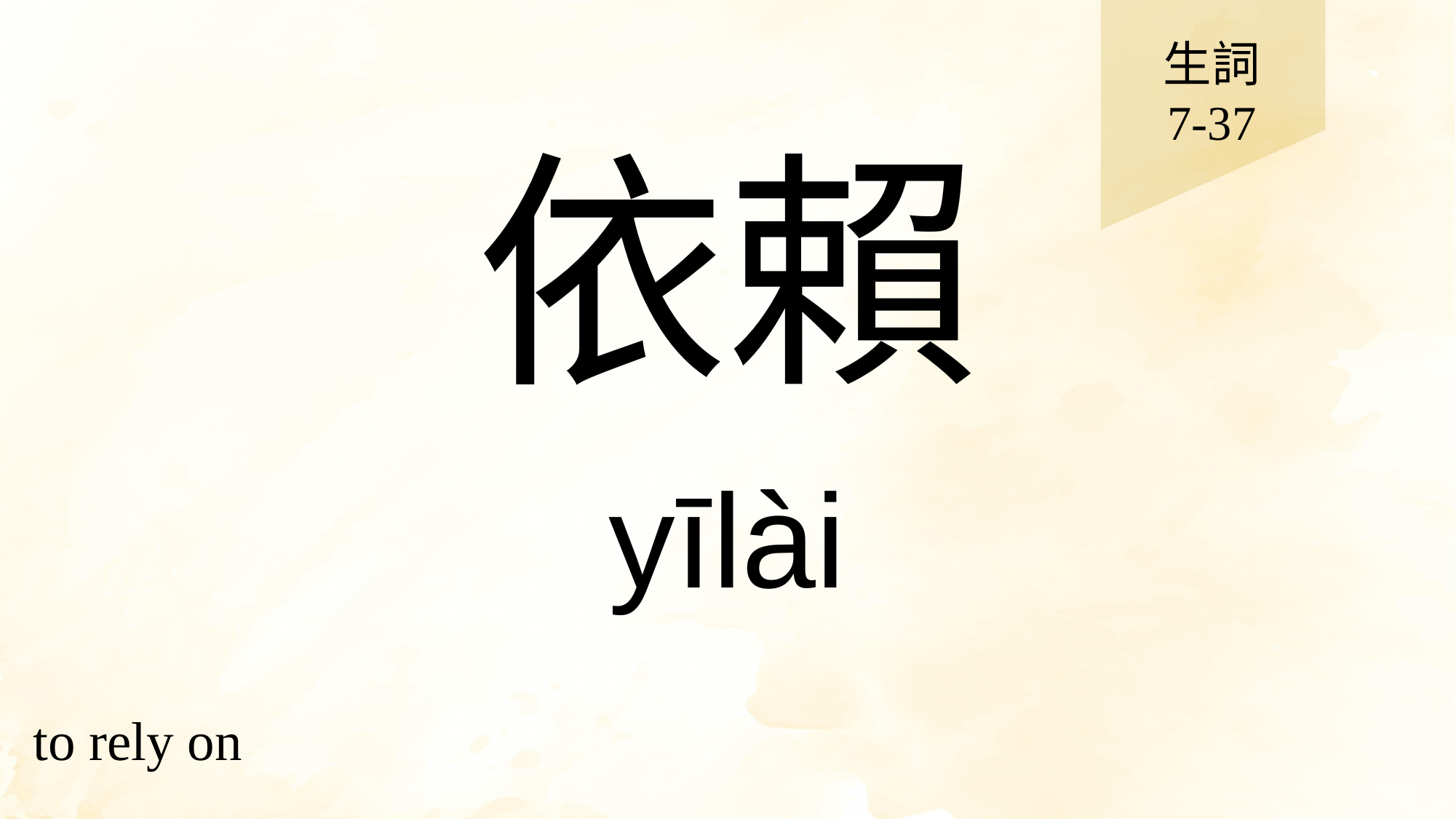

生詞
7-37
# 依賴
yīlài
to rely on